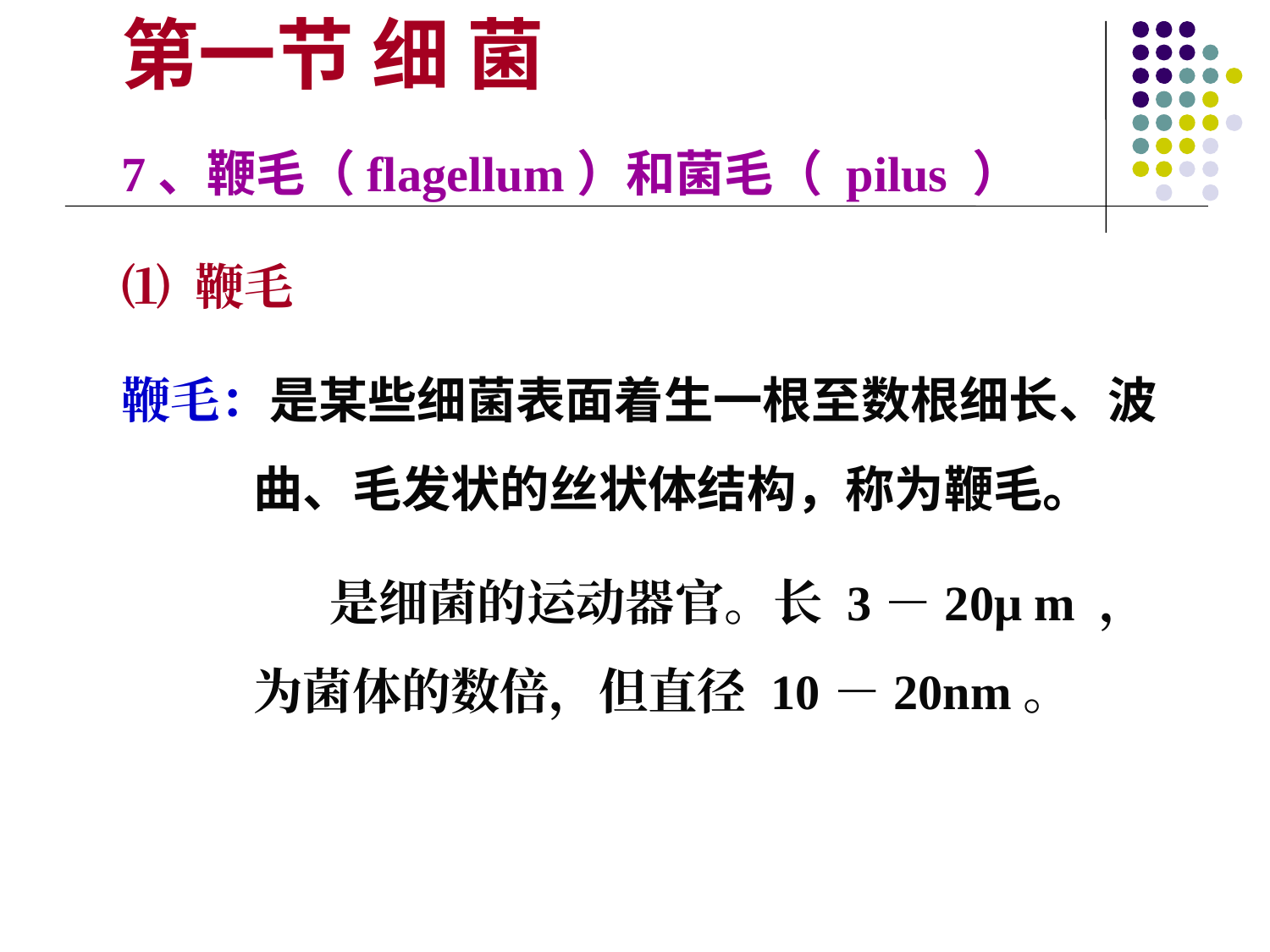

第一节 细 菌
7、鞭毛（flagellum）和菌毛（ pilus ）
⑴ 鞭毛
鞭毛：是某些细菌表面着生一根至数根细长、波曲、毛发状的丝状体结构，称为鞭毛。
                是细菌的运动器官。长 3－20μ m ，为菌体的数倍，但直径 10－20nm。